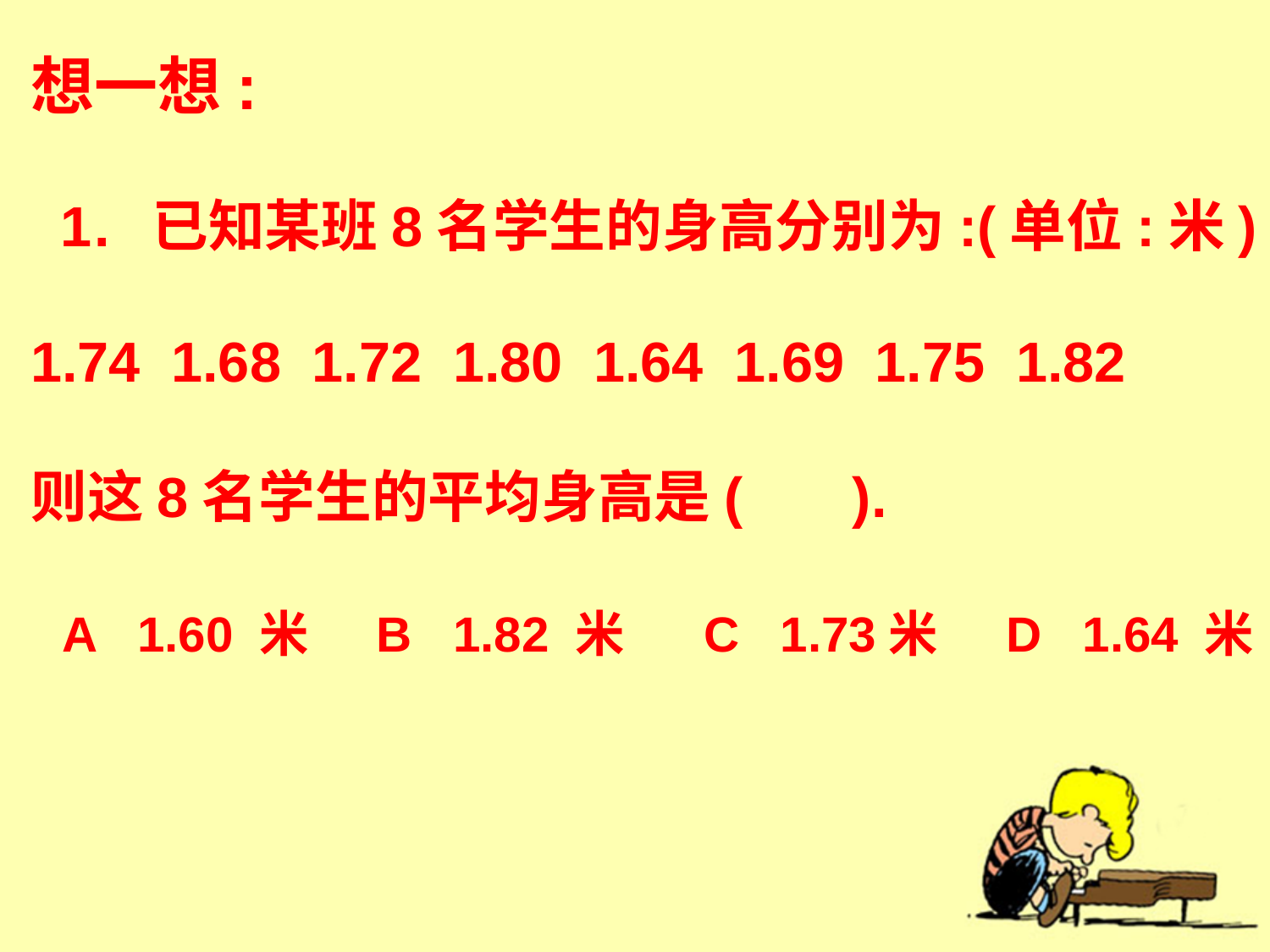

想一想:

  已知某班8名学生的身高分别为:(单位:米)

1.74  1.68  1.72  1.80  1.64  1.69  1.75  1.82

则这8名学生的平均身高是(       ).

  A   1.60 米     B   1.82 米      C   1.73米     D   1.64 米